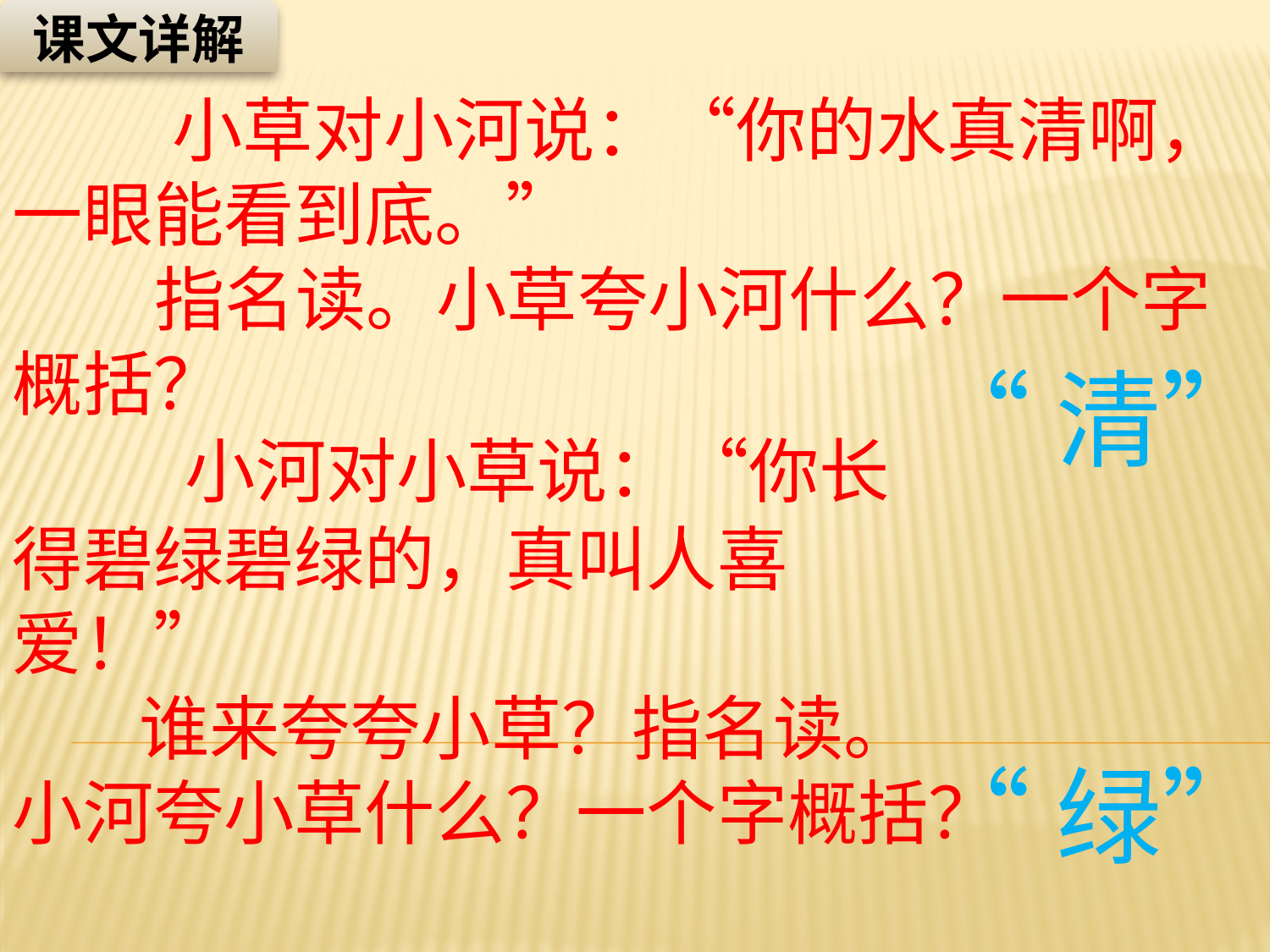

课文详解
         小草对小河说：“你的水真清啊，一眼能看到底。”
         指名读。小草夸小河什么？一个字概括？
“清”
        小河对小草说：“你长得碧绿碧绿的，真叫人喜爱！”
        谁来夸夸小草？指名读。小河夸小草什么？一个字概括？
“绿”